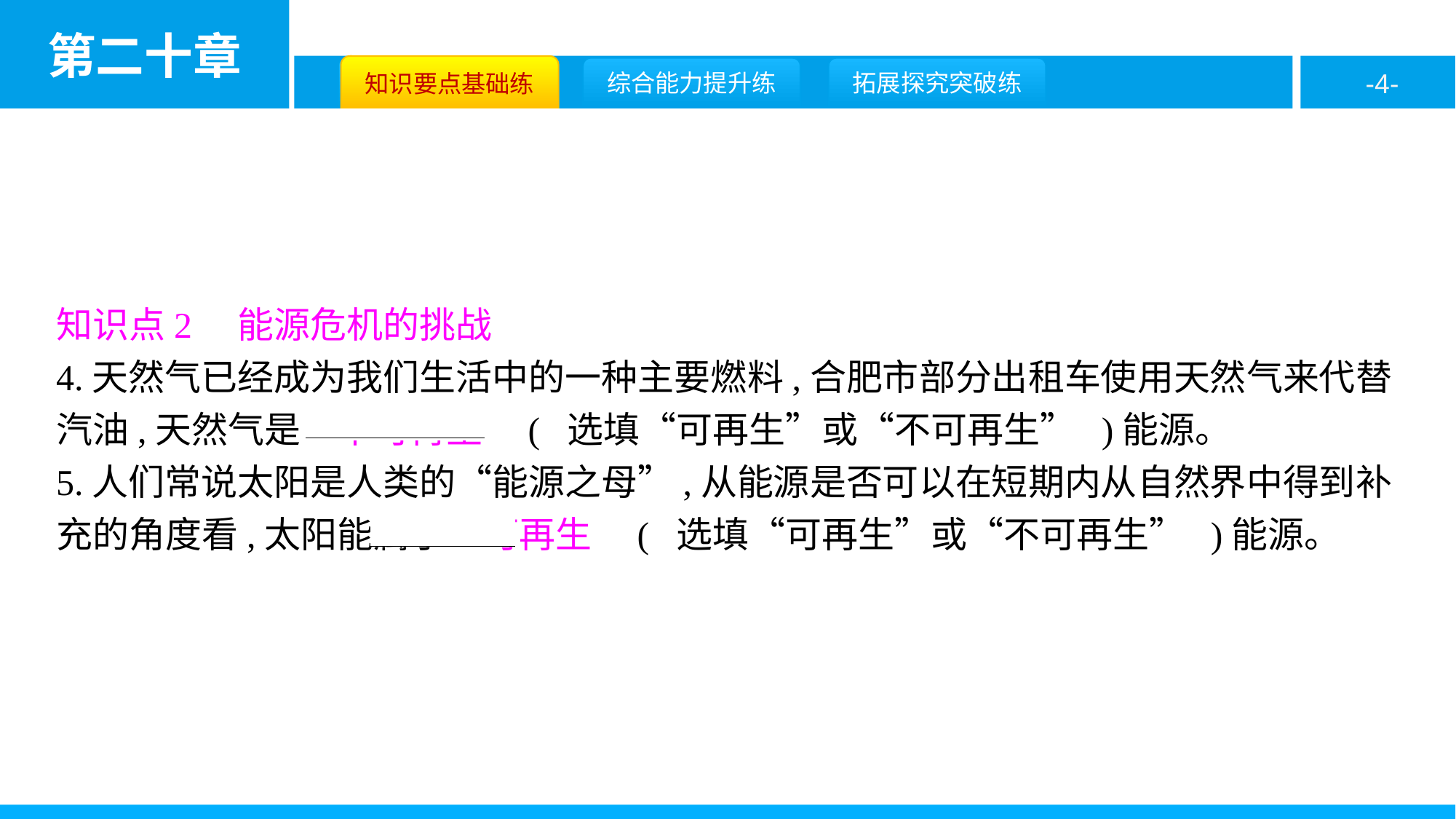

知识点2　能源危机的挑战
4.天然气已经成为我们生活中的一种主要燃料,合肥市部分出租车使用天然气来代替汽油,天然气是　不可再生　(  选填“可再生”或“不可再生”  )能源。
5.人们常说太阳是人类的“能源之母”,从能源是否可以在短期内从自然界中得到补充的角度看,太阳能属于　可再生　(  选填“可再生”或“不可再生”  )能源。